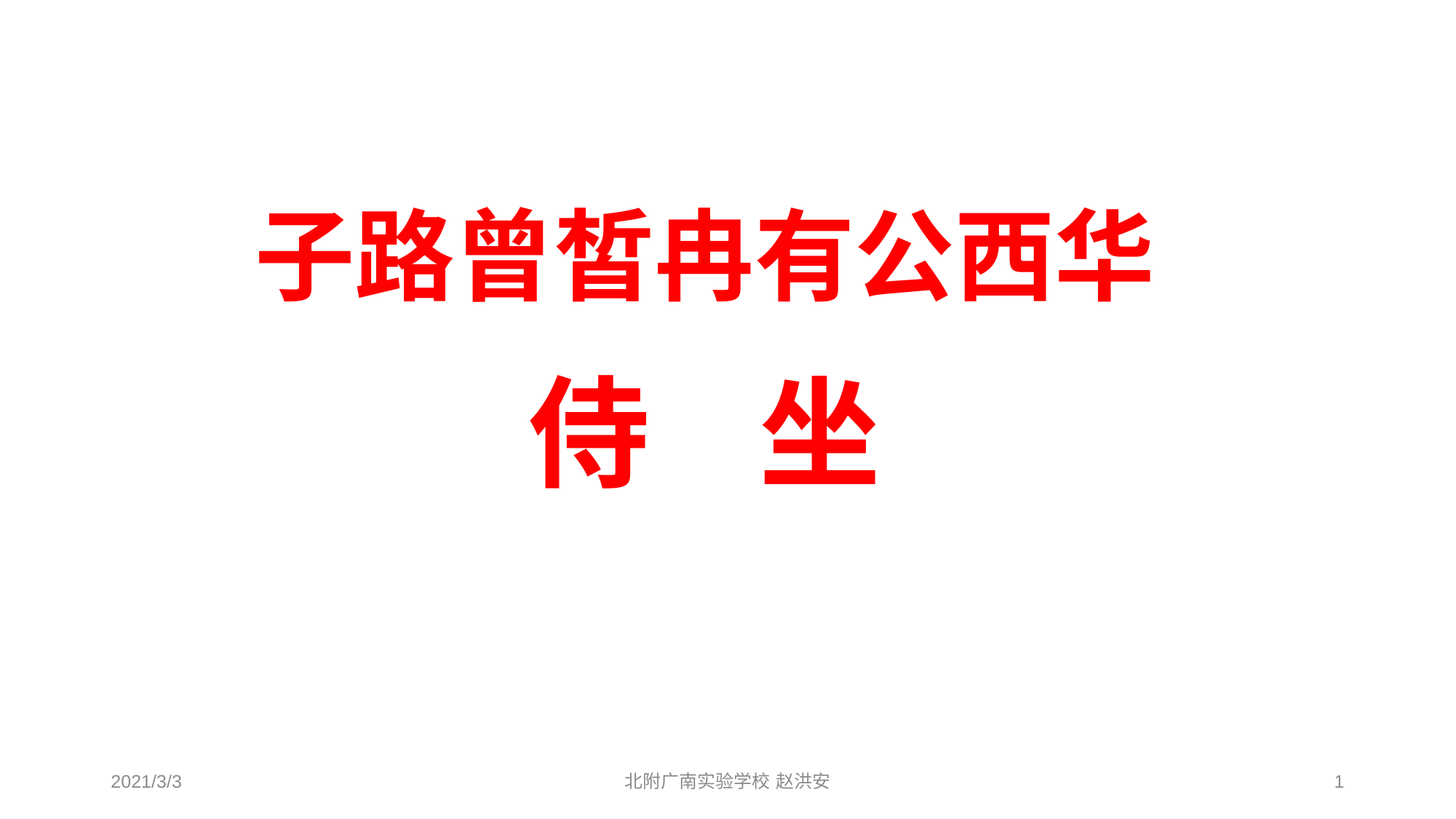

子路曾皙冉有公西华
侍    坐
2021/3/3
北附广南实验学校 赵洪安
1